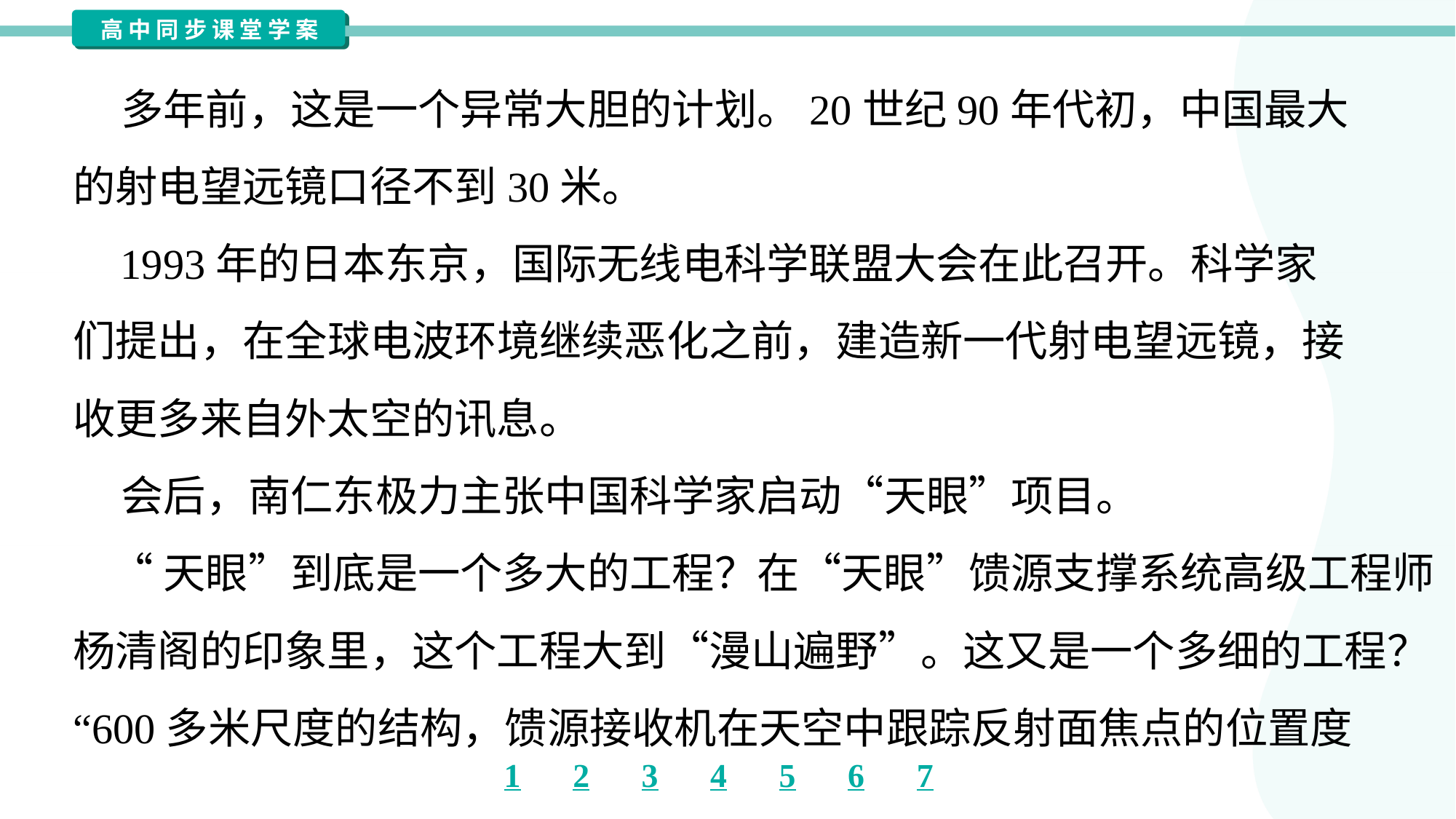

多年前，这是一个异常大胆的计划。20世纪90年代初，中国最大
的射电望远镜口径不到30米。
    1993年的日本东京，国际无线电科学联盟大会在此召开。科学家
们提出，在全球电波环境继续恶化之前，建造新一代射电望远镜，接
收更多来自外太空的讯息。
    会后，南仁东极力主张中国科学家启动“天眼”项目。
    “天眼”到底是一个多大的工程？在“天眼”馈源支撑系统高级工程师
杨清阁的印象里，这个工程大到“漫山遍野”。这又是一个多细的工程？
“600多米尺度的结构，馈源接收机在天空中跟踪反射面焦点的位置度